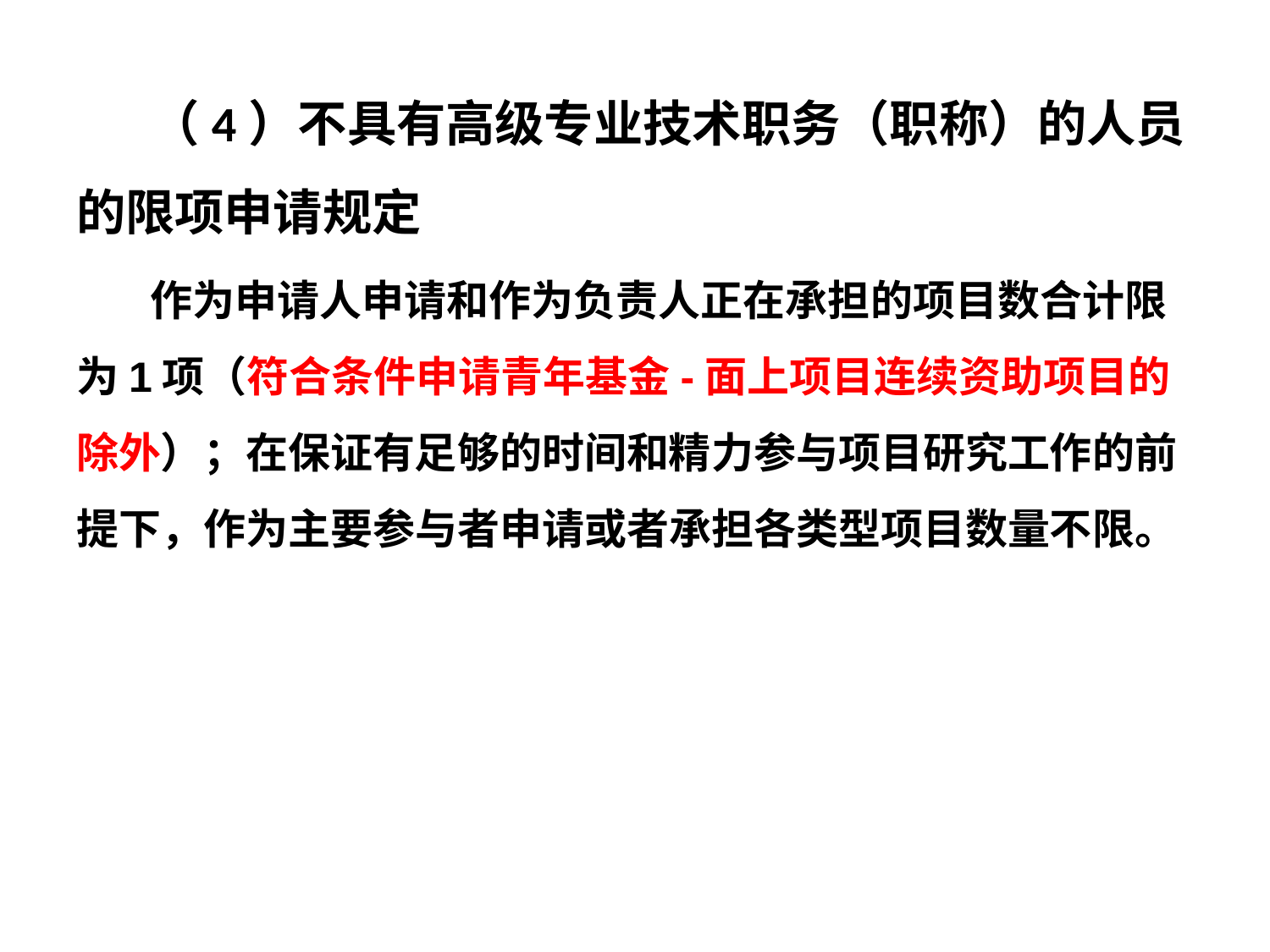

（4）不具有高级专业技术职务（职称）的人员的限项申请规定
作为申请人申请和作为负责人正在承担的项目数合计限为1项（符合条件申请青年基金-面上项目连续资助项目的除外）；在保证有足够的时间和精力参与项目研究工作的前提下，作为主要参与者申请或者承担各类型项目数量不限。